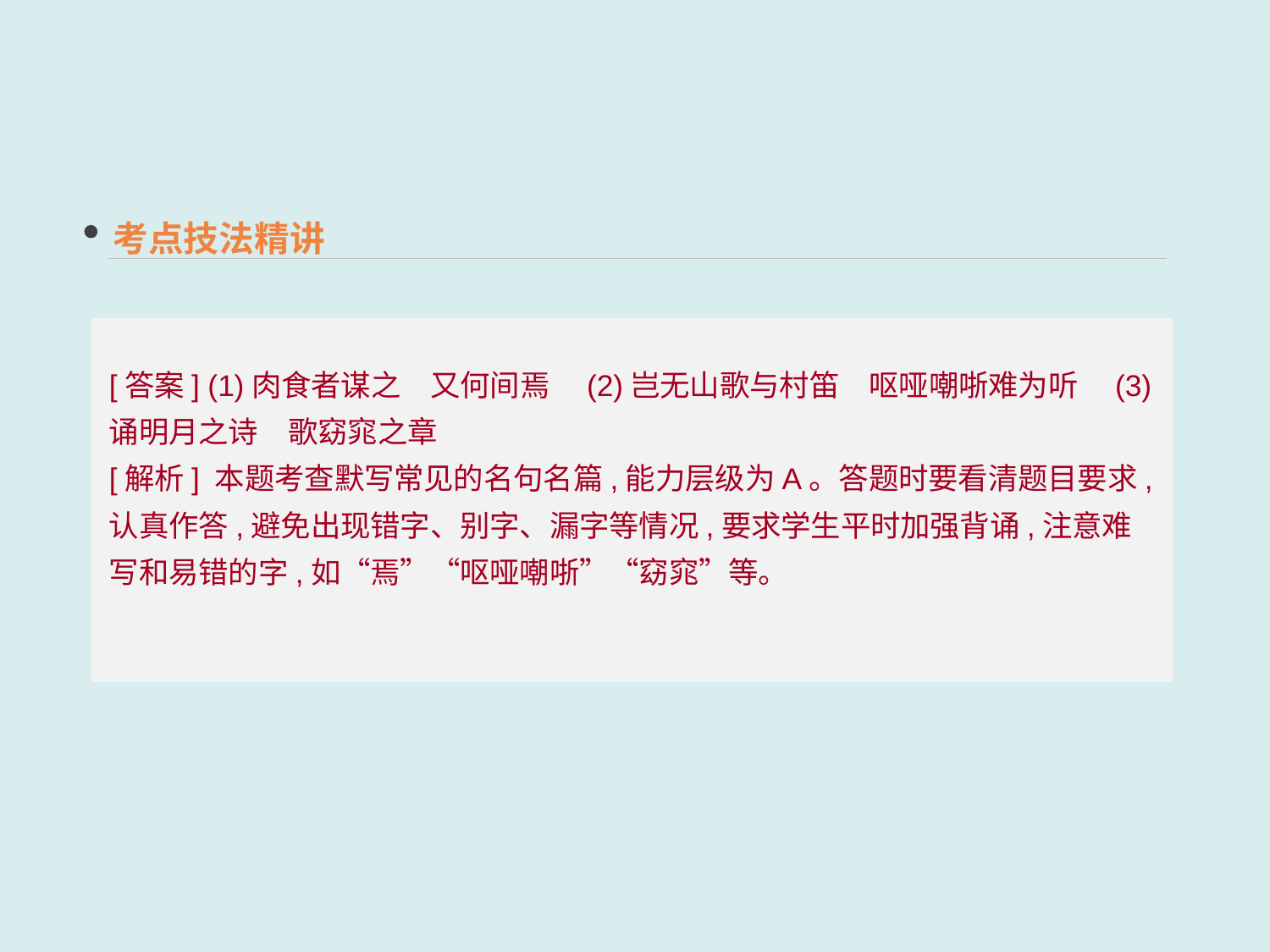

考点技法精讲

[答案] (1)肉食者谋之　又何间焉　(2)岂无山歌与村笛　呕哑嘲哳难为听　(3)诵明月之诗　歌窈窕之章
[解析] 本题考查默写常见的名句名篇,能力层级为A。答题时要看清题目要求,认真作答,避免出现错字、别字、漏字等情况,要求学生平时加强背诵,注意难写和易错的字,如“焉”“呕哑嘲哳”“窈窕”等。